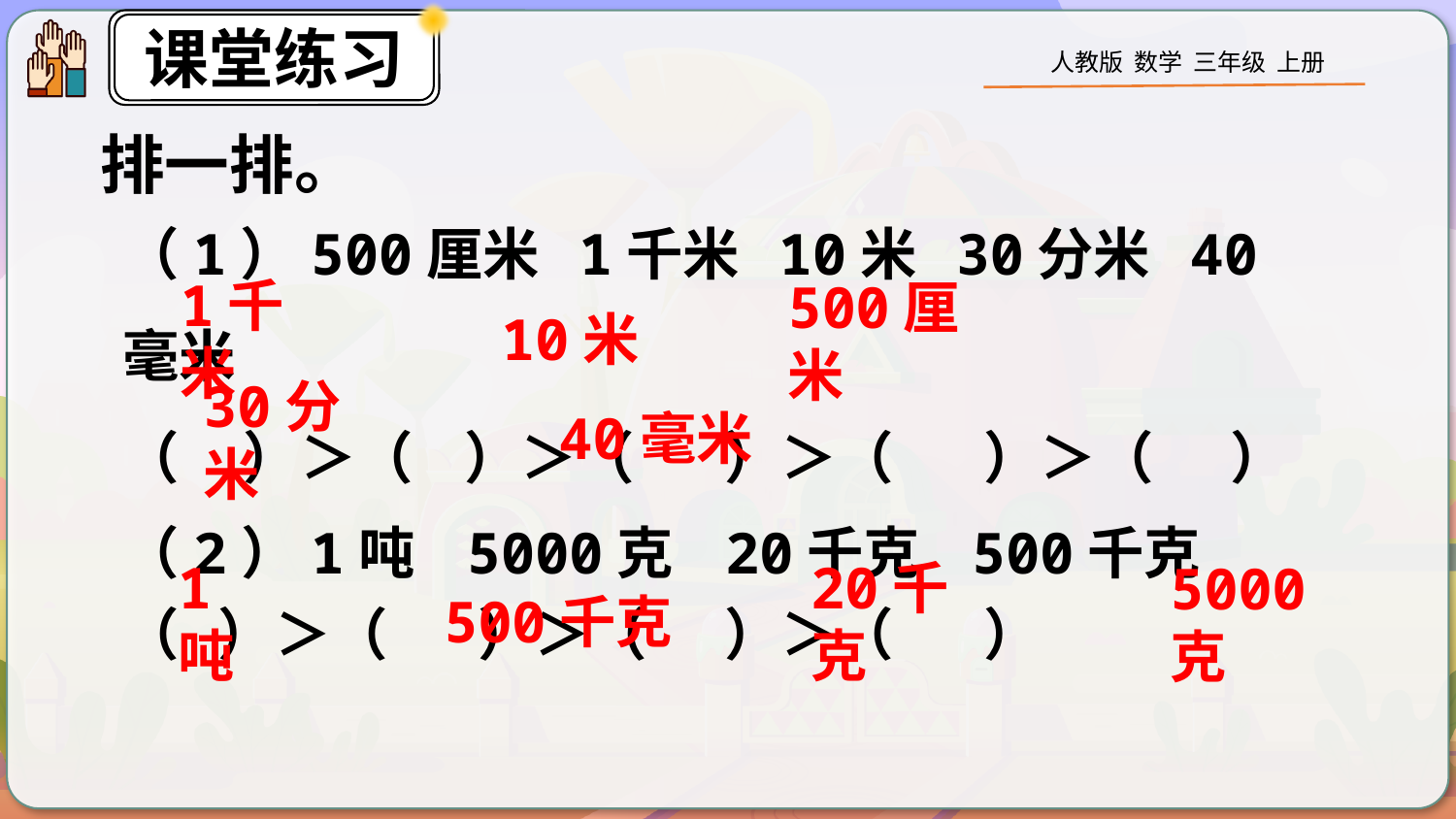

排一排。
（1）500厘米  1千米  10米  30分米  40毫米
（     ）＞（    ）＞（       ）＞（       ）＞（      ）
10米
1千米
500厘米
40毫米
30分米
（2）1吨   5000克   20千克   500千克
（   ）＞（       ）＞（      ）＞（       ）

20千克
500千克
1吨
5000克